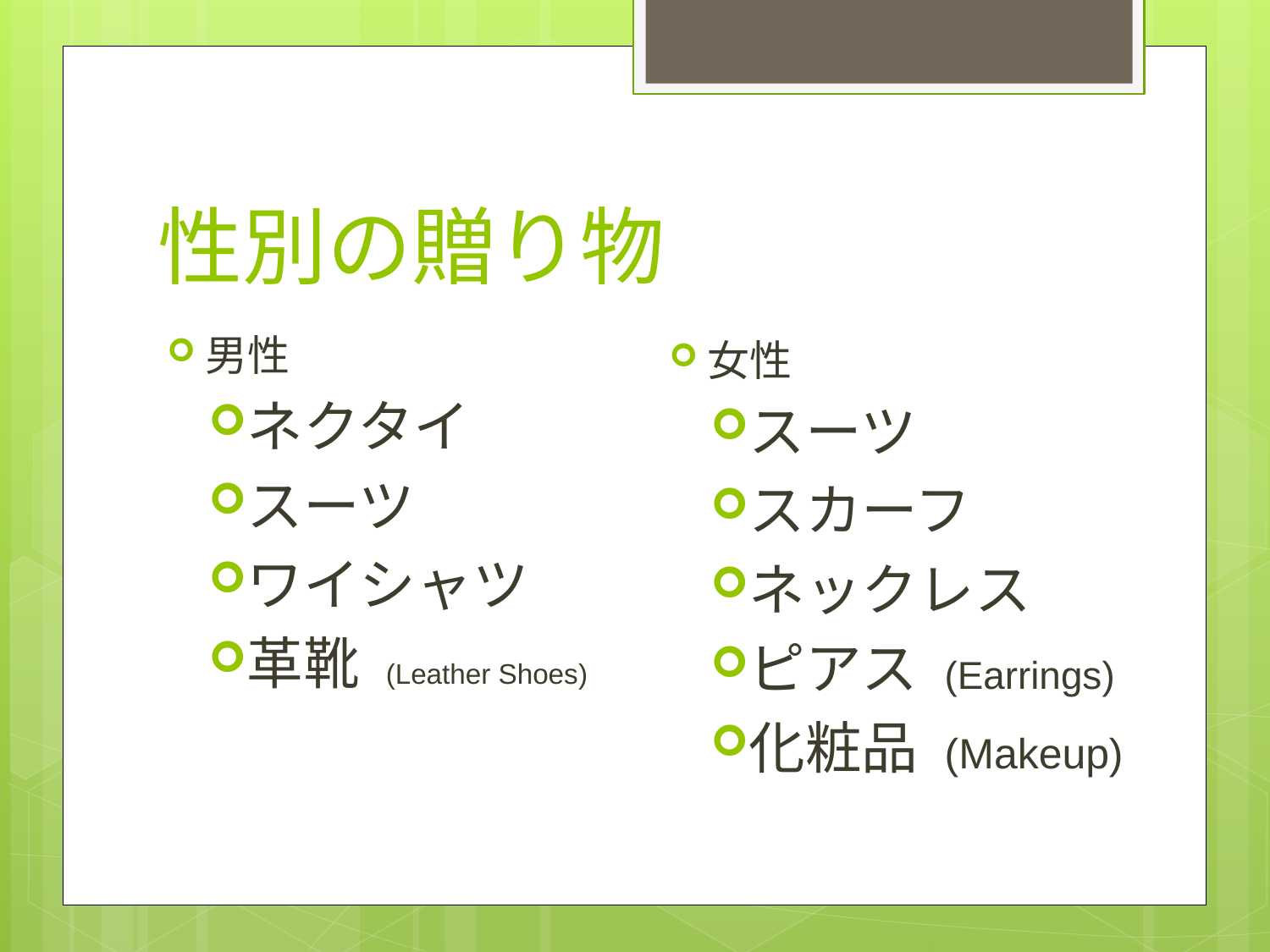

# 性別の贈り物
男性
ネクタイ
スーツ
ワイシャツ
革靴 (Leather Shoes)
女性
スーツ
スカーフ
ネックレス
ピアス (Earrings)
化粧品 (Makeup)